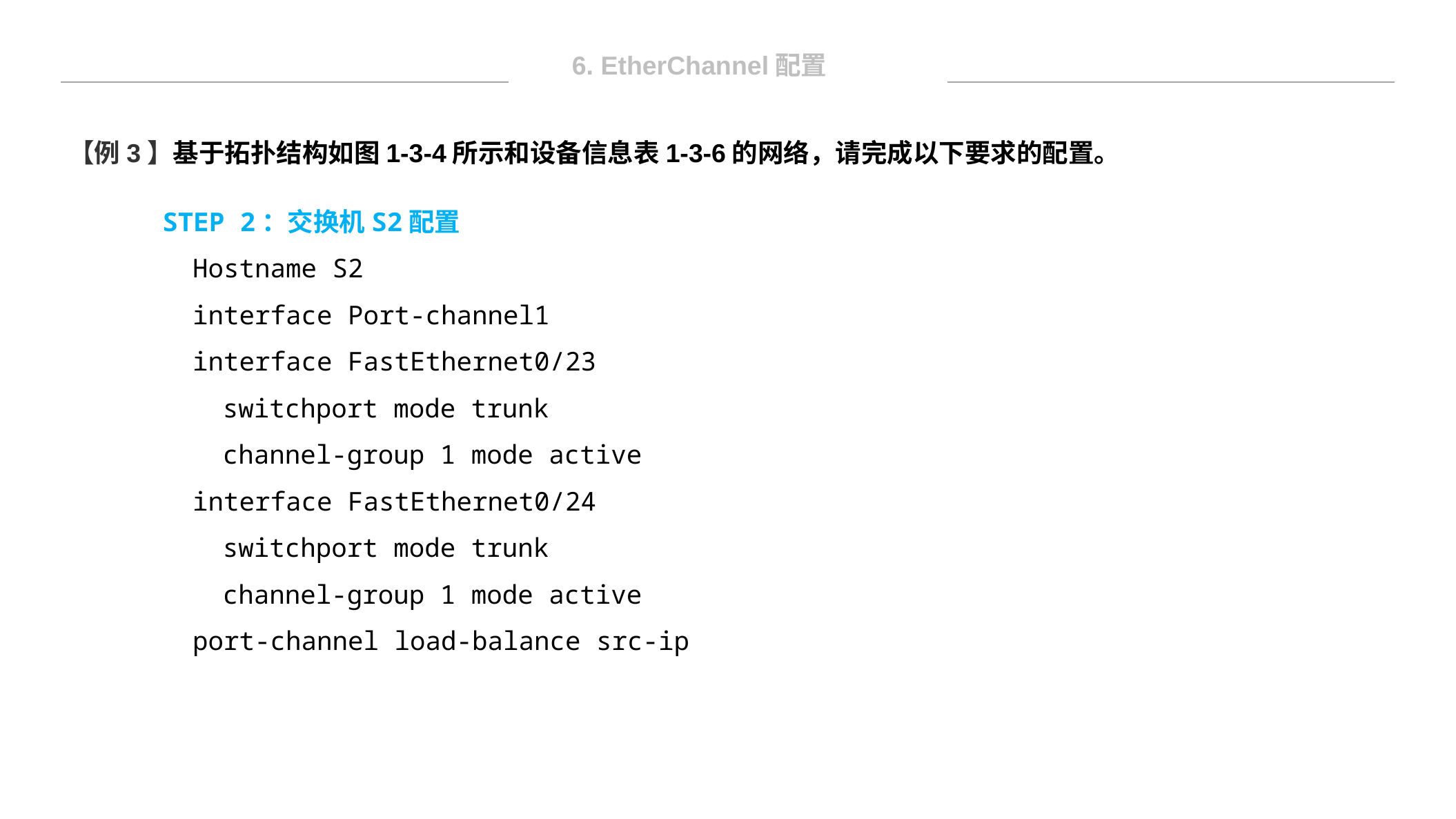

6. EtherChannel配置
【例3】基于拓扑结构如图1-3-4所示和设备信息表1-3-6的网络，请完成以下要求的配置。
STEP 2：交换机S2配置
Hostname S2
interface Port-channel1
interface FastEthernet0/23
switchport mode trunk
channel-group 1 mode active
interface FastEthernet0/24
switchport mode trunk
channel-group 1 mode active
port-channel load-balance src-ip